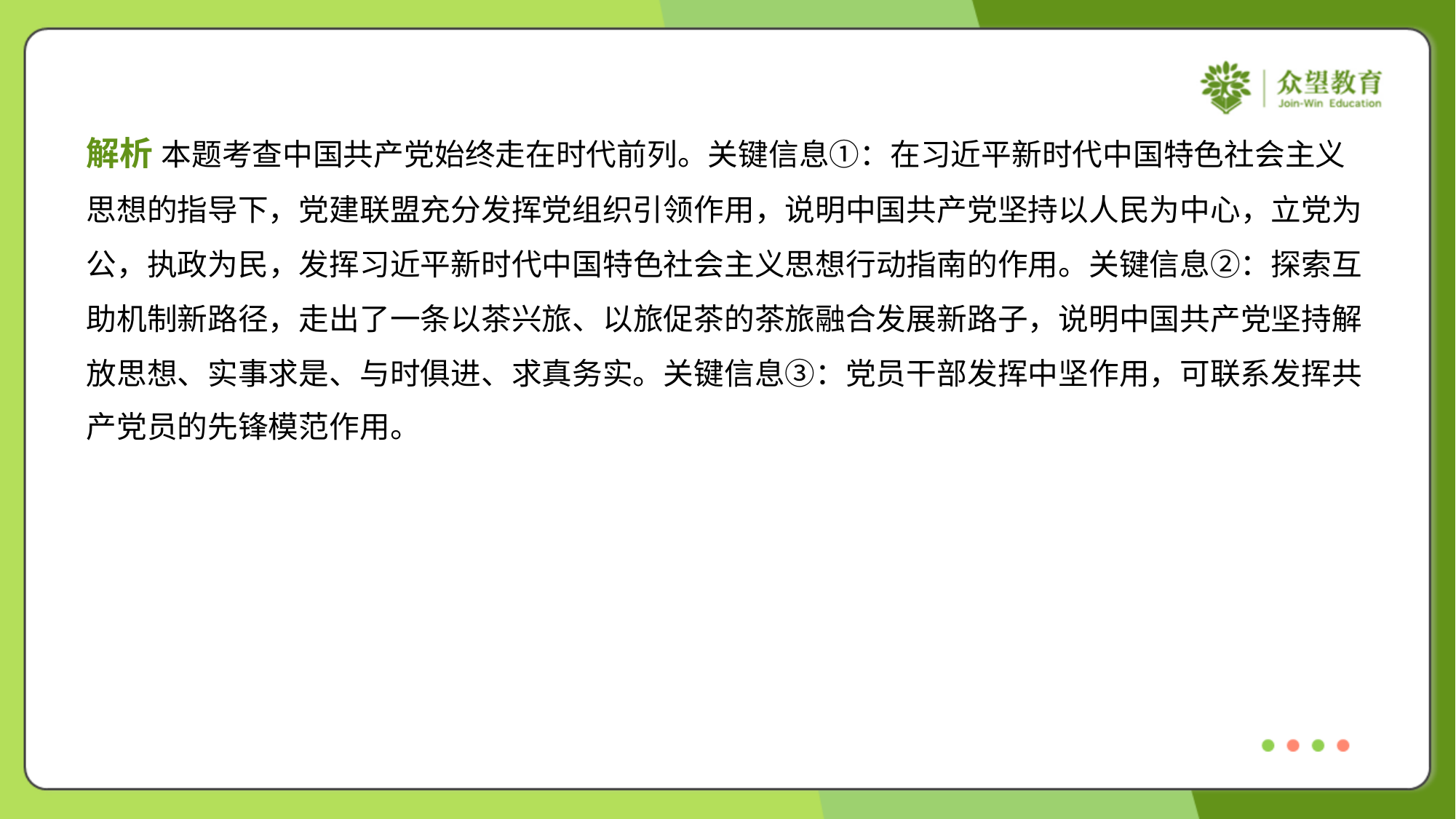

解析 本题考查中国共产党始终走在时代前列。关键信息①：在习近平新时代中国特色社会主义
思想的指导下，党建联盟充分发挥党组织引领作用，说明中国共产党坚持以人民为中心，立党为
公，执政为民，发挥习近平新时代中国特色社会主义思想行动指南的作用。关键信息②：探索互
助机制新路径，走出了一条以茶兴旅、以旅促茶的茶旅融合发展新路子，说明中国共产党坚持解
放思想、实事求是、与时俱进、求真务实。关键信息③：党员干部发挥中坚作用，可联系发挥共
产党员的先锋模范作用。